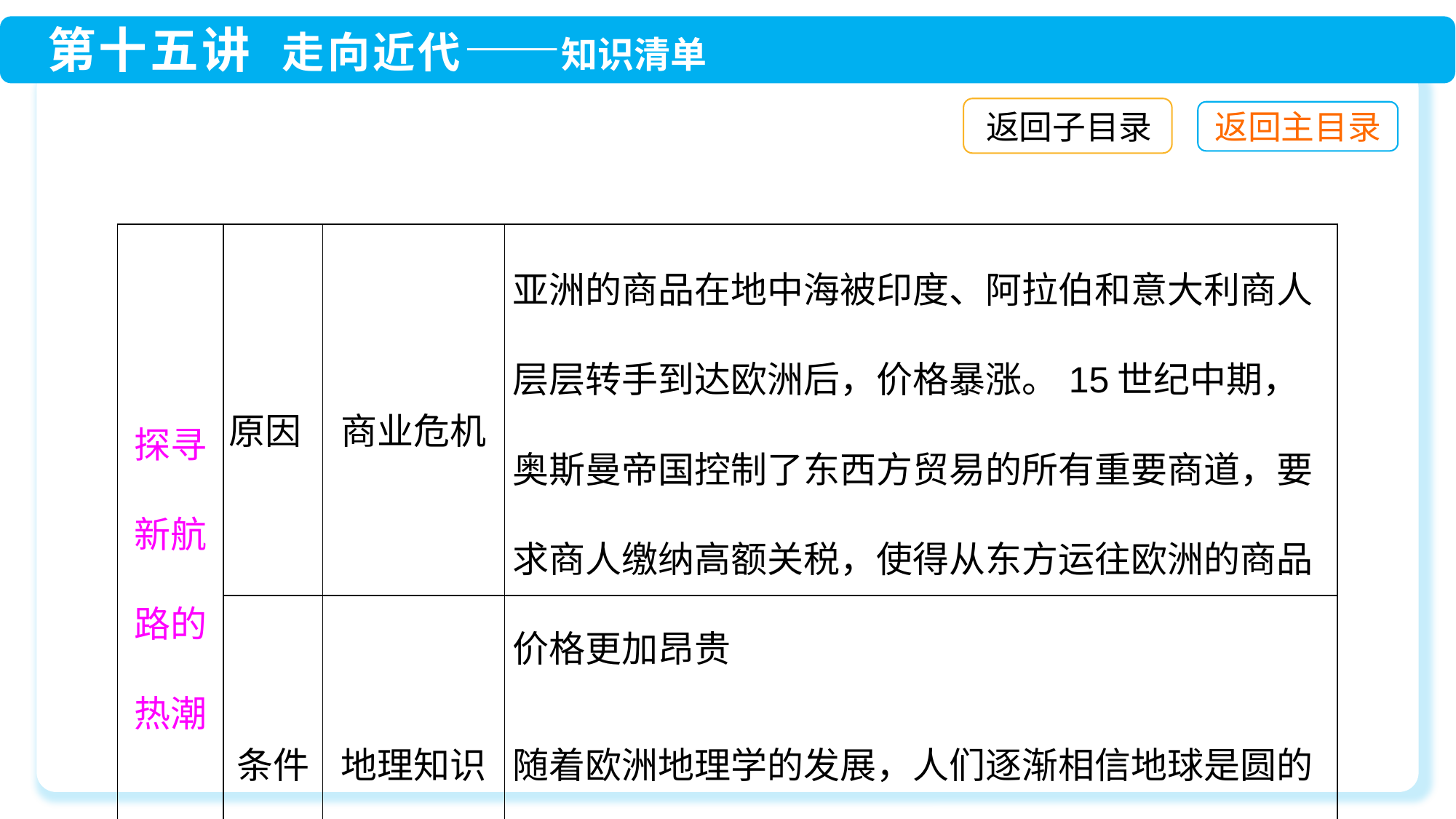

返回子目录
| 探寻新航路的热潮 | 原因 | 商业危机 | 亚洲的商品在地中海被印度、阿拉伯和意大利商人层层转手到达欧洲后，价格暴涨。15世纪中期，奥斯曼帝国控制了东西方贸易的所有重要商道，要求商人缴纳高额关税，使得从东方运往欧洲的商品价格更加昂贵 |
| --- | --- | --- | --- |
|  | 条件 | 地理知识 | 随着欧洲地理学的发展，人们逐渐相信地球是圆的 |